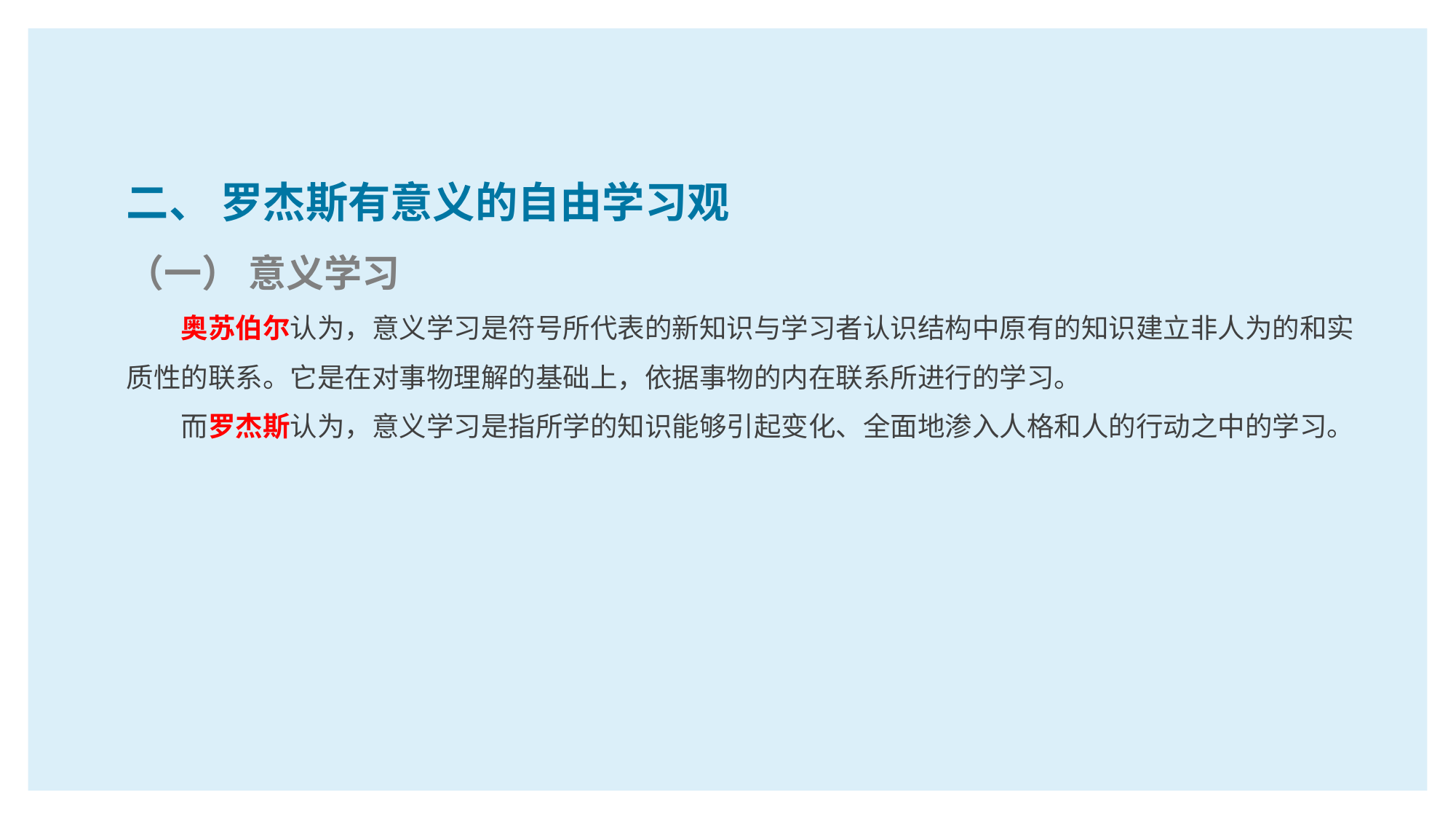

二、 罗杰斯有意义的自由学习观
（一） 意义学习
奥苏伯尔认为，意义学习是符号所代表的新知识与学习者认识结构中原有的知识建立非人为的和实质性的联系。它是在对事物理解的基础上，依据事物的内在联系所进行的学习。
而罗杰斯认为，意义学习是指所学的知识能够引起变化、全面地渗入人格和人的行动之中的学习。